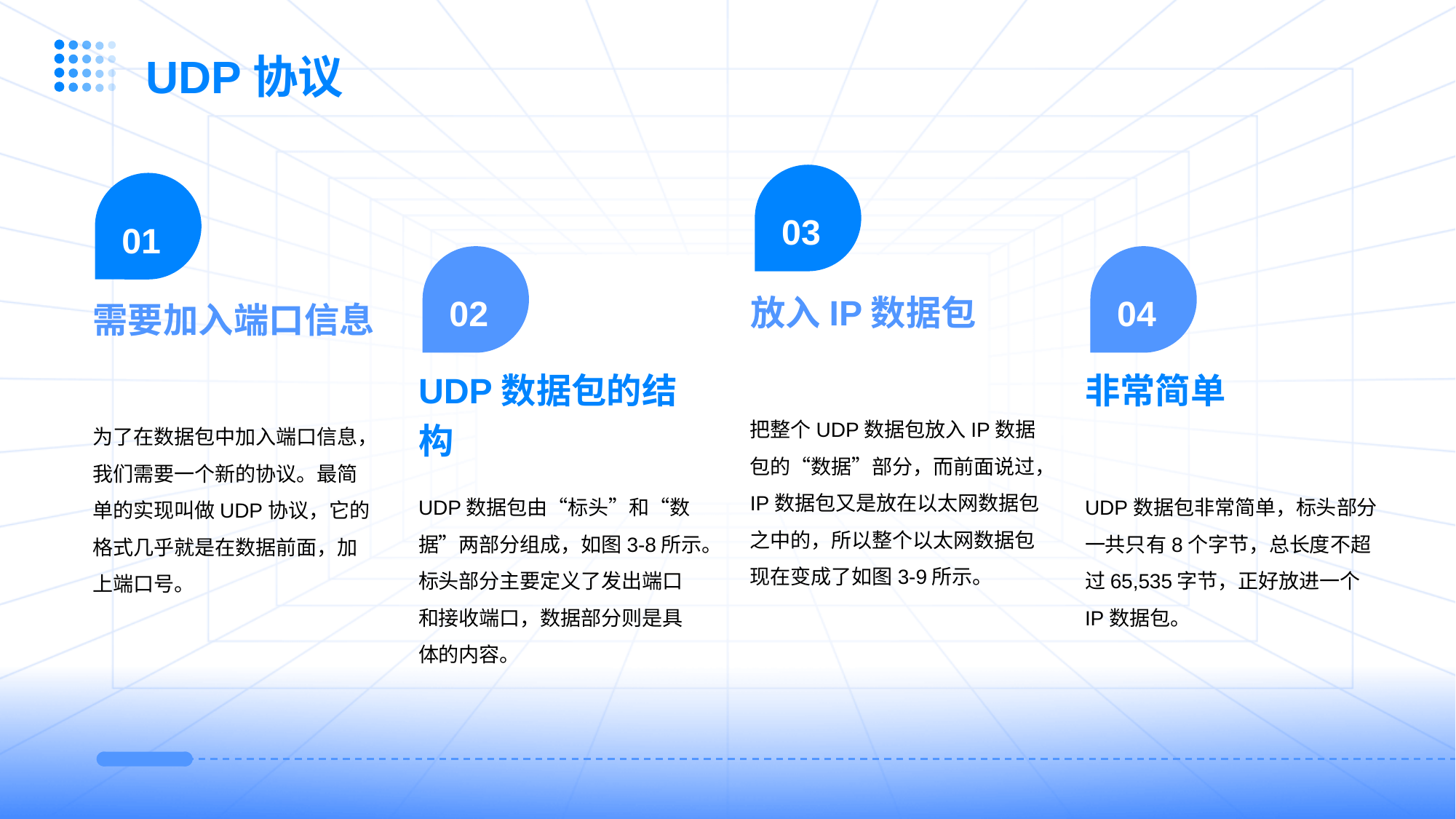

UDP协议

03
01

02
04
放入IP数据包
需要加入端口信息
UDP数据包的结构
非常简单
把整个UDP数据包放入IP数据包的“数据”部分，而前面说过，IP数据包又是放在以太网数据包之中的，所以整个以太网数据包现在变成了如图3-9所示。
为了在数据包中加入端口信息，我们需要一个新的协议。最简单的实现叫做UDP协议，它的格式几乎就是在数据前面，加上端口号。
UDP数据包由“标头”和“数据”两部分组成，如图3-8所示。标头部分主要定义了发出端口和接收端口，数据部分则是具体的内容。
UDP数据包非常简单，标头部分一共只有8个字节，总长度不超过65,535字节，正好放进一个IP数据包。